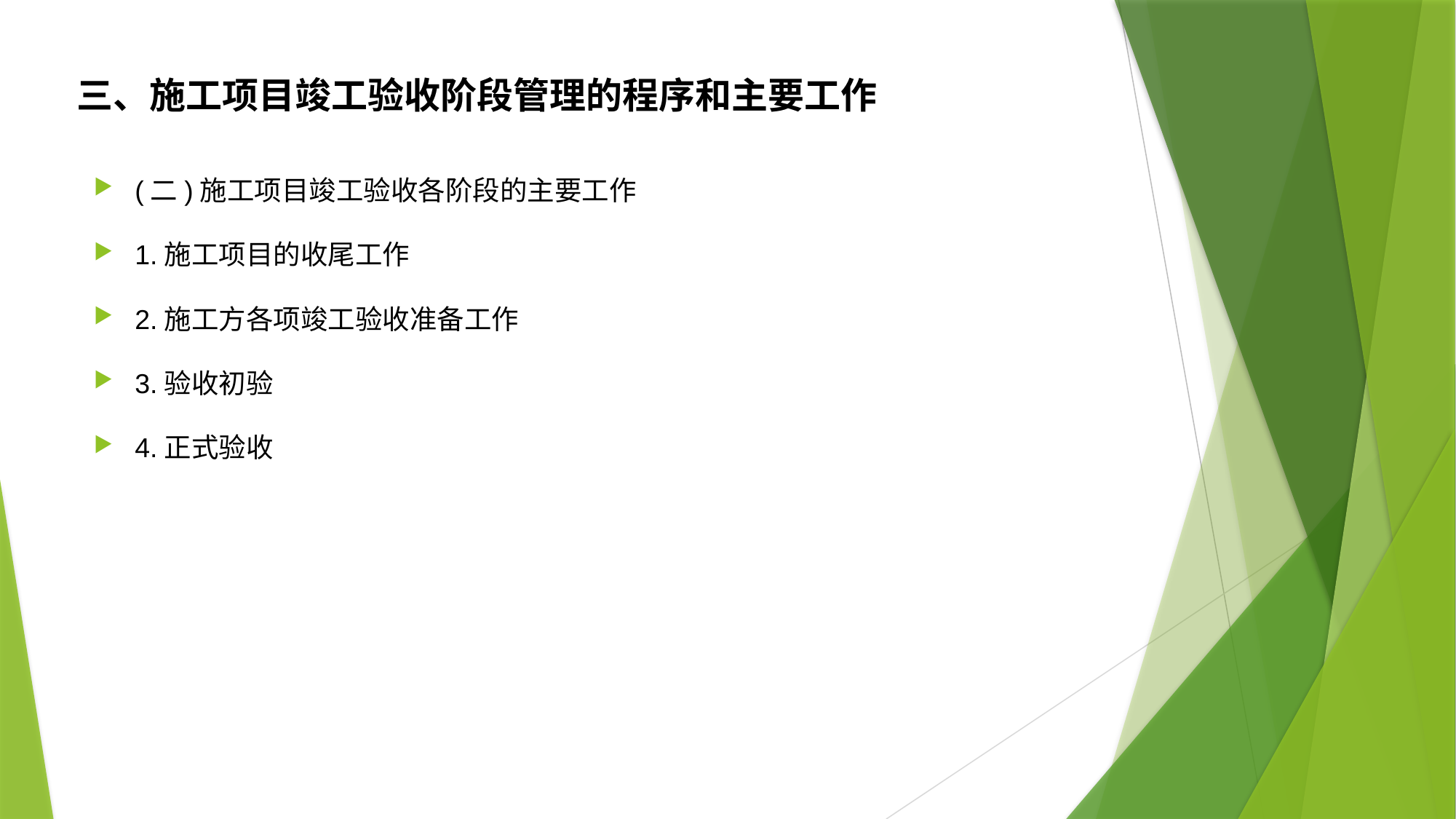

三、施工项目竣工验收阶段管理的程序和主要工作
(二)施工项目竣工验收各阶段的主要工作
1.施工项目的收尾工作
2.施工方各项竣工验收准备工作
3.验收初验
4.正式验收